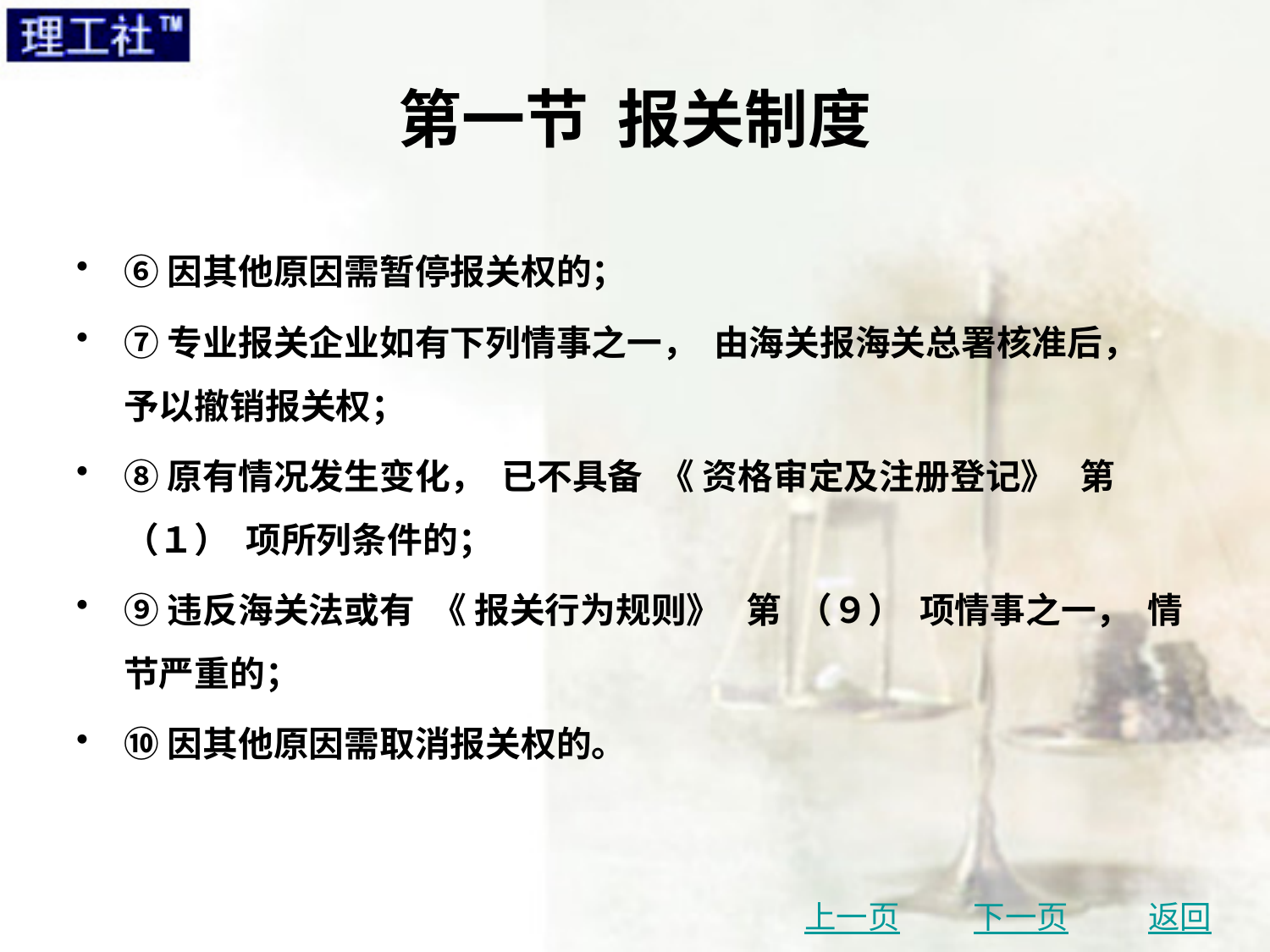

# 第一节  报关制度
⑥因其他原因需暂停报关权的；
⑦专业报关企业如有下列情事之一，  由海关报海关总署核准后，   予以撤销报关权；
⑧原有情况发生变化，  已不具备  《 资格审定及注册登记》   第  （１）  项所列条件的；
⑨违反海关法或有  《 报关行为规则》   第  （９）  项情事之一，  情节严重的；
⑩因其他原因需取消报关权的。

上一页
下一页
返回